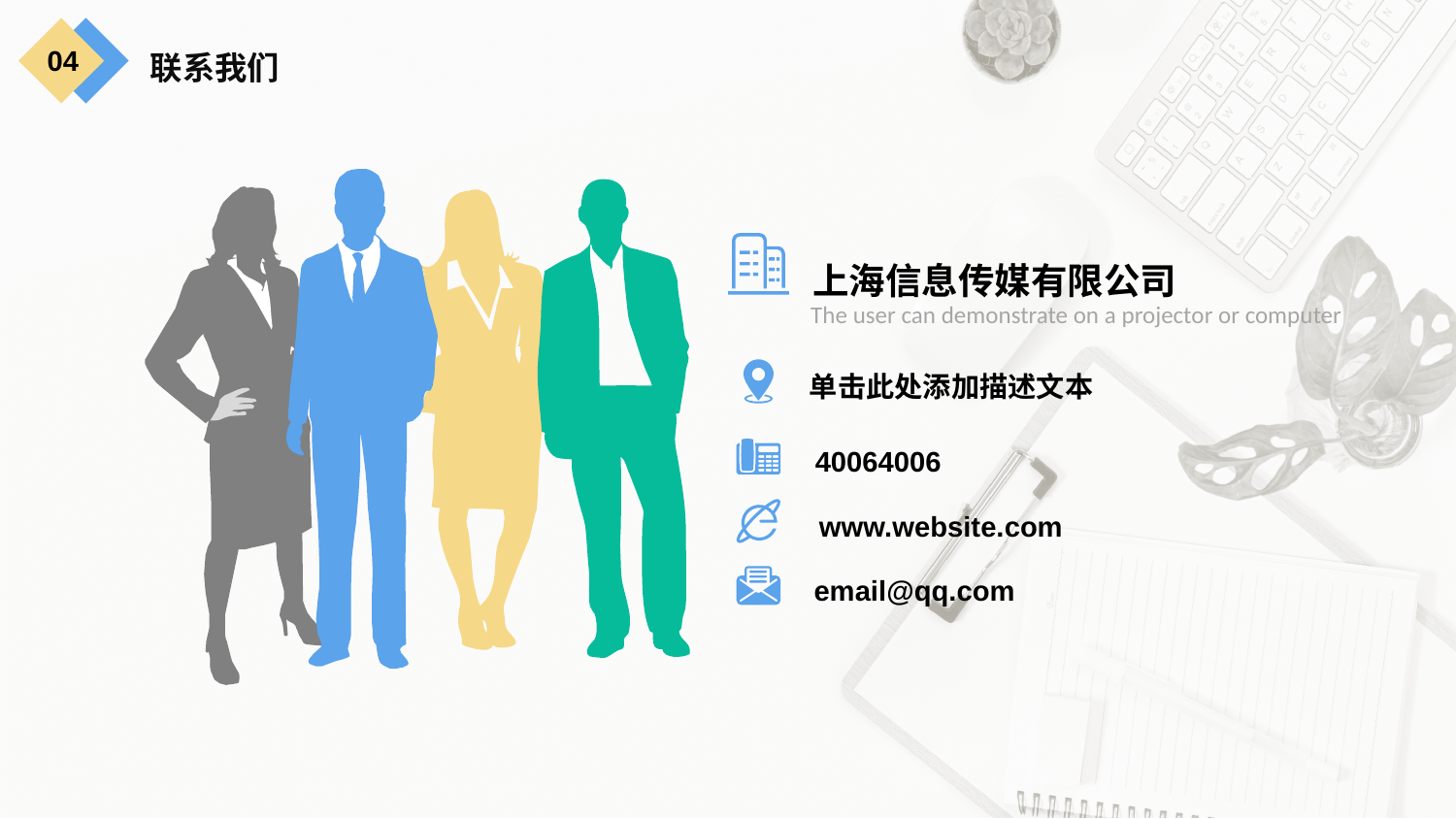

04

联系我们

上海信息传媒有限公司
The user can demonstrate on a projector or computer

单击此处添加描述文本
40064006

www.website.com
email@qq.com